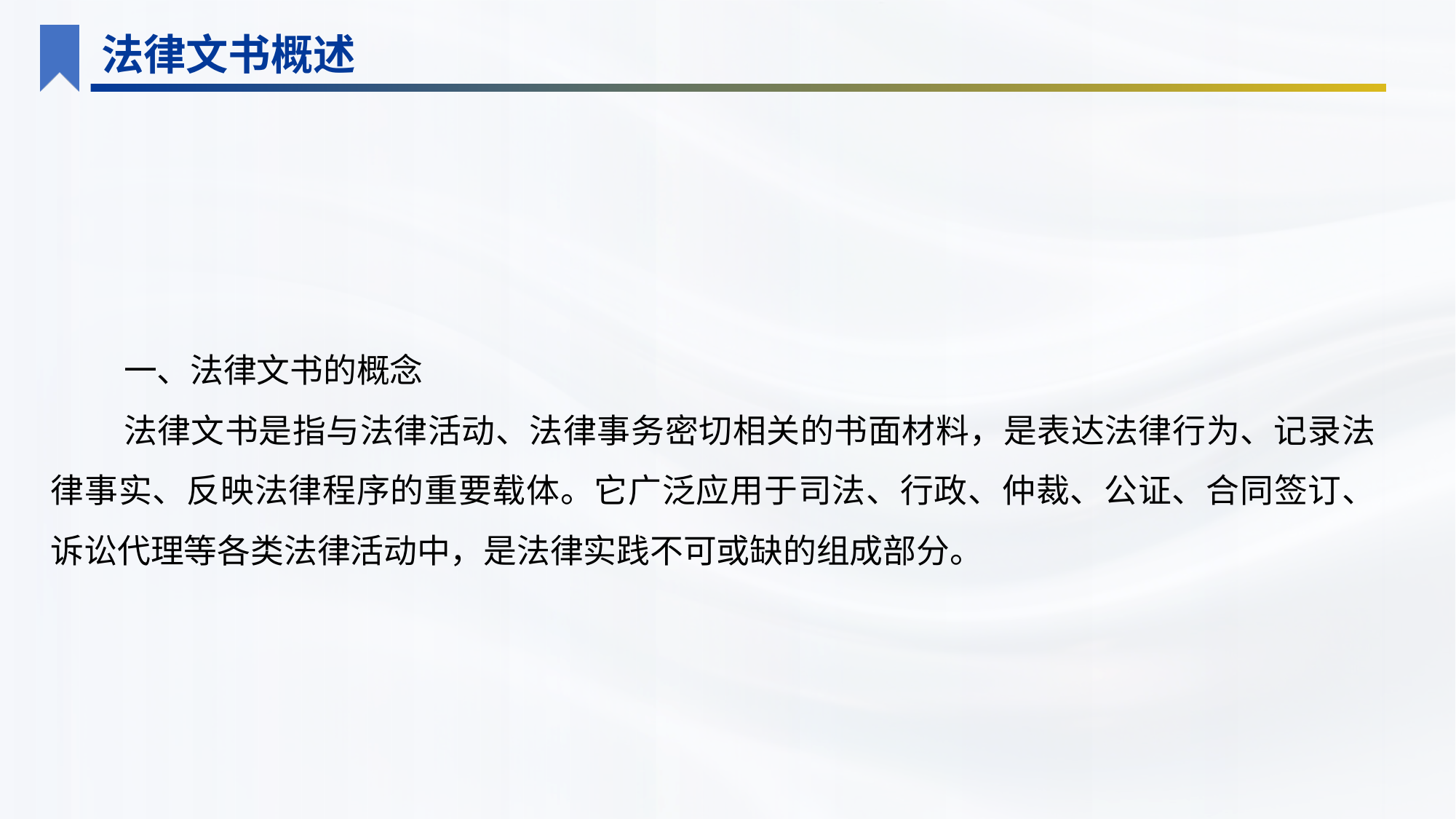

法律文书概述
一、法律文书的概念
法律文书是指与法律活动、法律事务密切相关的书面材料，是表达法律行为、记录法律事实、反映法律程序的重要载体。它广泛应用于司法、行政、仲裁、公证、合同签订、诉讼代理等各类法律活动中，是法律实践不可或缺的组成部分。